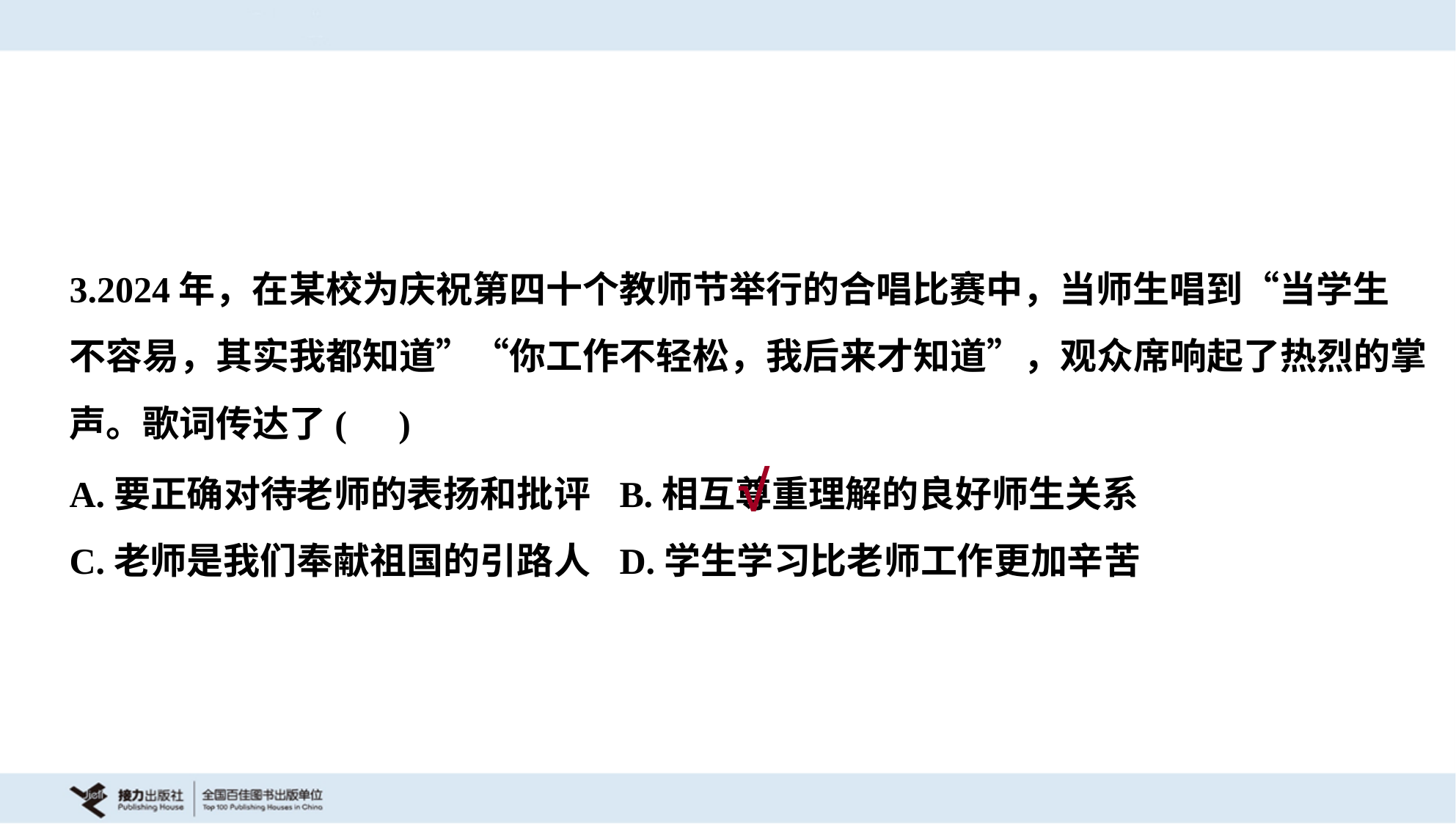

3.2024年，在某校为庆祝第四十个教师节举行的合唱比赛中，当师生唱到“当学生
不容易，其实我都知道”“你工作不轻松，我后来才知道”，观众席响起了热烈的掌
声。歌词传达了(     )
A.要正确对待老师的表扬和批评	B.相互尊重理解的良好师生关系
C.老师是我们奉献祖国的引路人	D.学生学习比老师工作更加辛苦
√